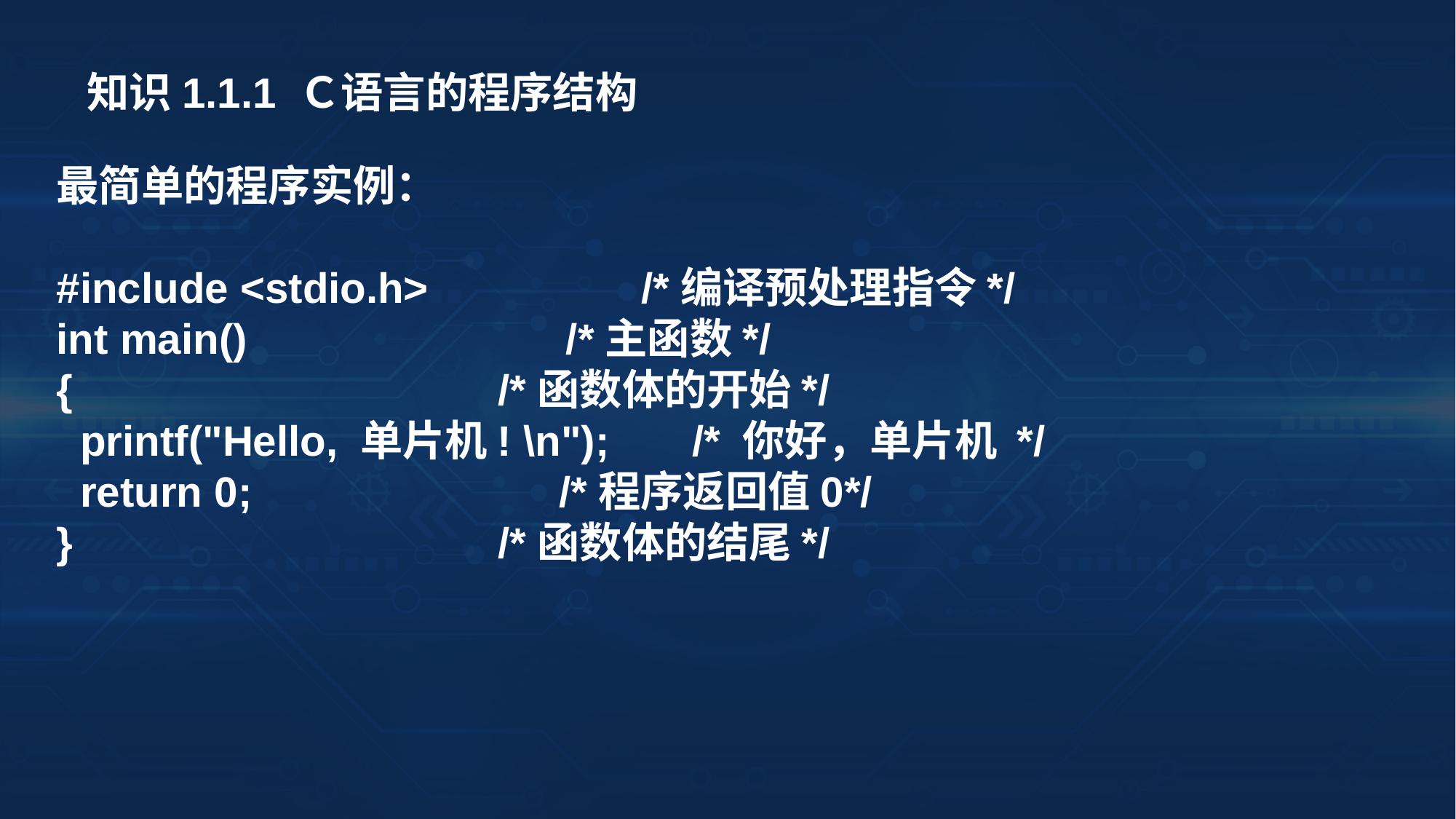

知识1.1.1 Ｃ语言的程序结构
最简单的程序实例：

#include <stdio.h>                  /*编译预处理指令*/
int main()                           /*主函数*/
{                                    /*函数体的开始*/
  printf("Hello, 单片机! \n");       /* 你好，单片机 */
  return 0;                          /*程序返回值0*/
}                                    /*函数体的结尾*/